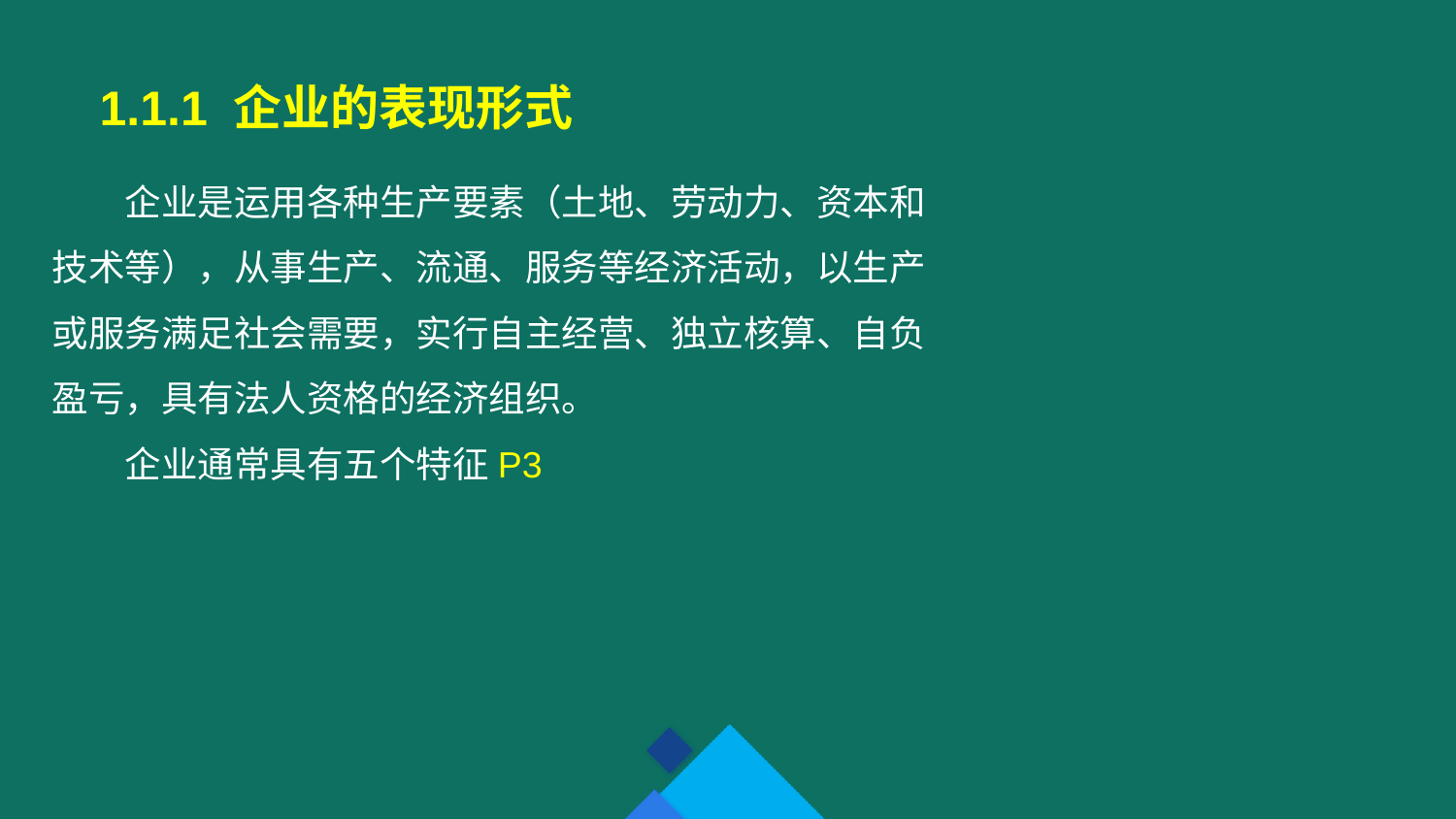

1.1.1 企业的表现形式
企业是运用各种生产要素（土地、劳动力、资本和技术等），从事生产、流通、服务等经济活动，以生产或服务满足社会需要，实行自主经营、独立核算、自负盈亏，具有法人资格的经济组织。
企业通常具有五个特征P3